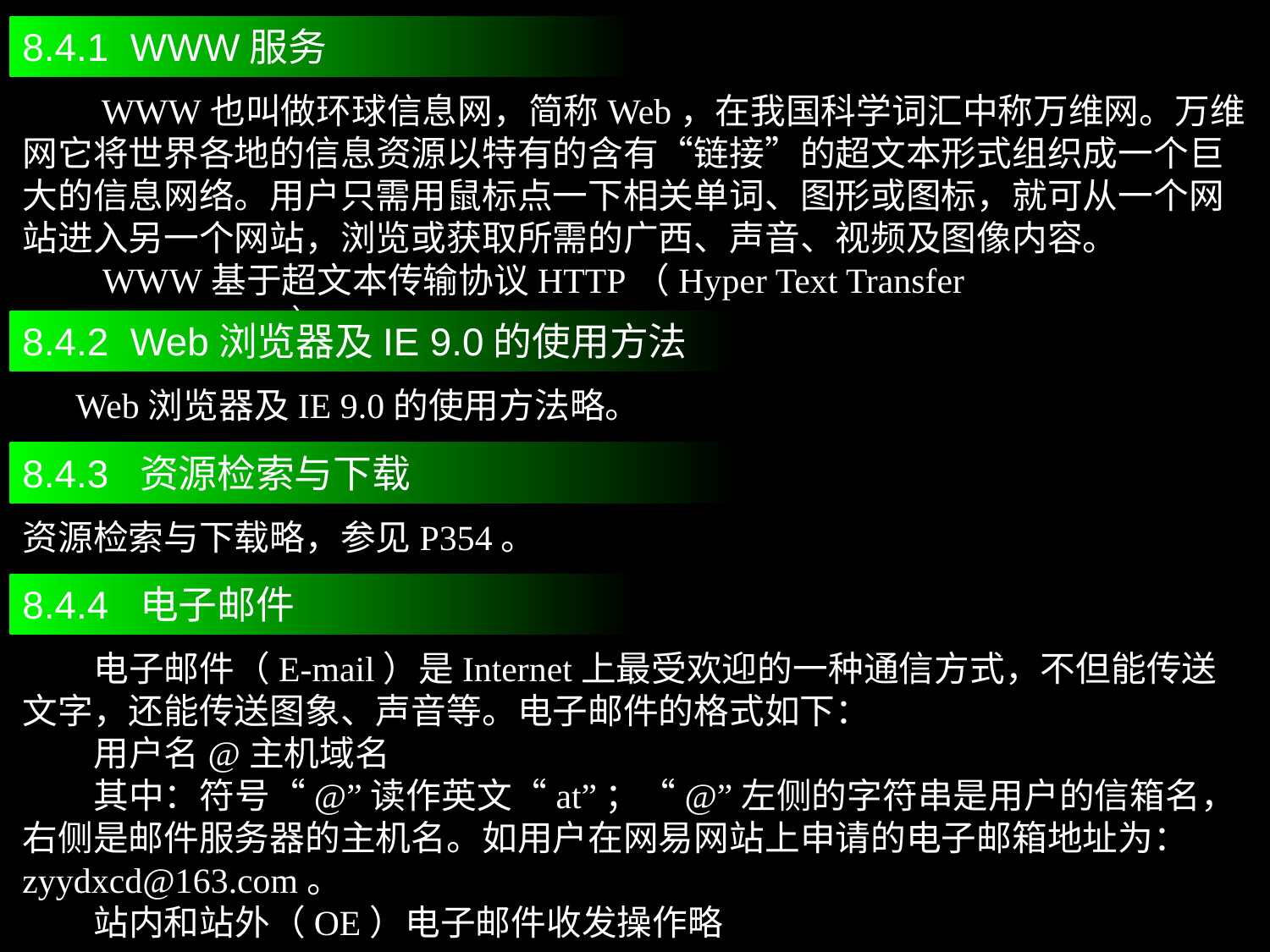

8.4.1  WWW服务
　　WWW也叫做环球信息网，简称Web，在我国科学词汇中称万维网。万维网它将世界各地的信息资源以特有的含有“链接”的超文本形式组织成一个巨大的信息网络。用户只需用鼠标点一下相关单词、图形或图标，就可从一个网站进入另一个网站，浏览或获取所需的广西、声音、视频及图像内容。
         WWW基于超文本传输协议HTTP（Hyper Text Transfer Protocol，HTTP）。
8.4.2  Web浏览器及IE 9.0的使用方法
      Web浏览器及IE 9.0的使用方法略。
8.4.3  资源检索与下载
资源检索与下载略，参见P354。
8.4.4  电子邮件
        电子邮件（E-mail）是Internet上最受欢迎的一种通信方式，不但能传送文字，还能传送图象、声音等。电子邮件的格式如下：
        用户名@主机域名
        其中：符号“@”读作英文“at”；“@”左侧的字符串是用户的信箱名，右侧是邮件服务器的主机名。如用户在网易网站上申请的电子邮箱地址为：zyydxcd@163.com。
        站内和站外（OE）电子邮件收发操作略